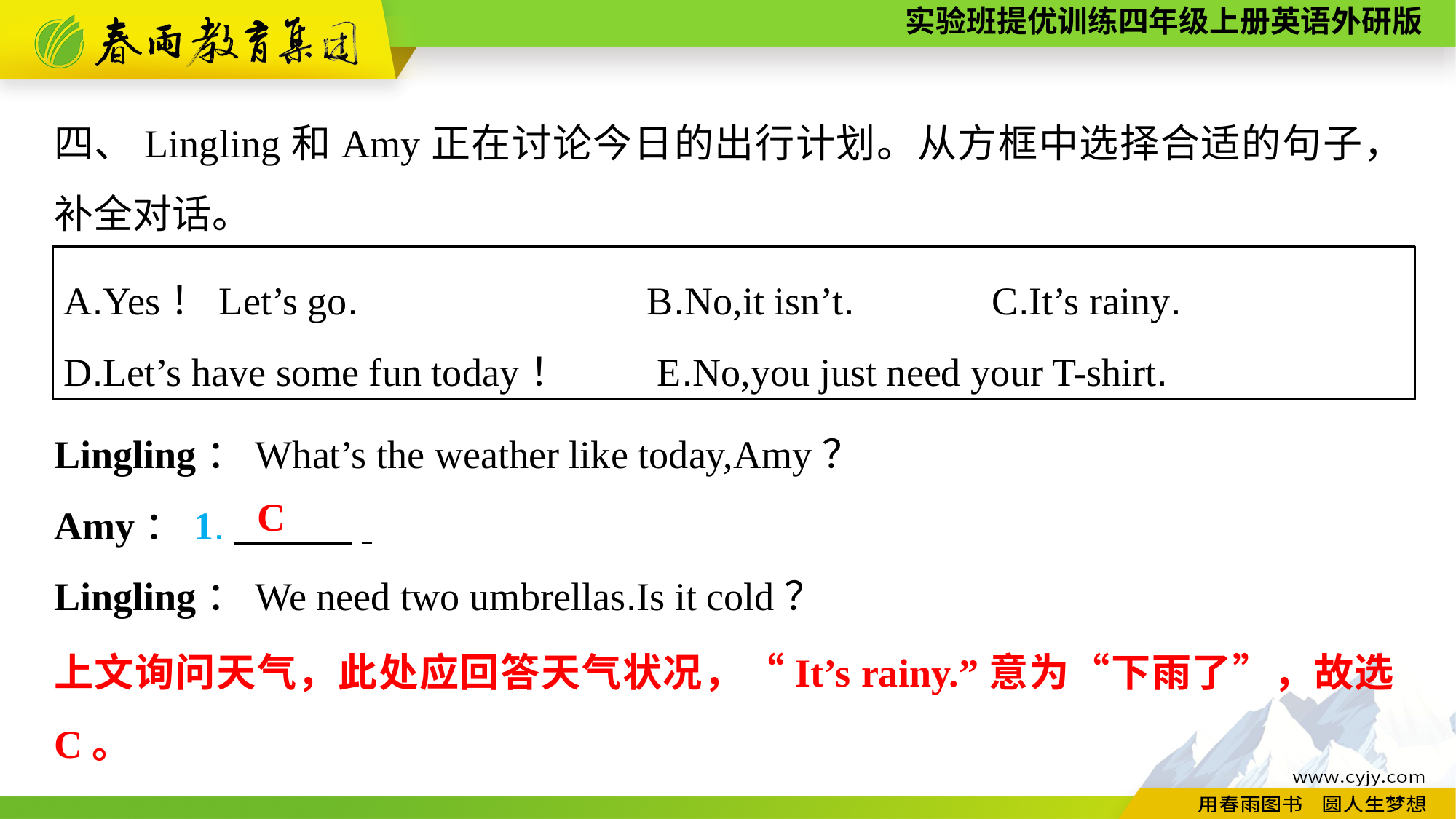

四、Lingling和Amy正在讨论今日的出行计划。从方框中选择合适的句子，补全对话。

Lingling：What’s the weather like today,Amy？
Amy：1.　　　.
Lingling：We need two umbrellas.Is it cold？
A.Yes！Let’s go.　　　                 B.No,it isn’t.　　　C.It’s rainy.
D.Let’s have some fun today！　　E.No,you just need your T-shirt.
C
上文询问天气，此处应回答天气状况，“It’s rainy.”意为“下雨了”，故选C。